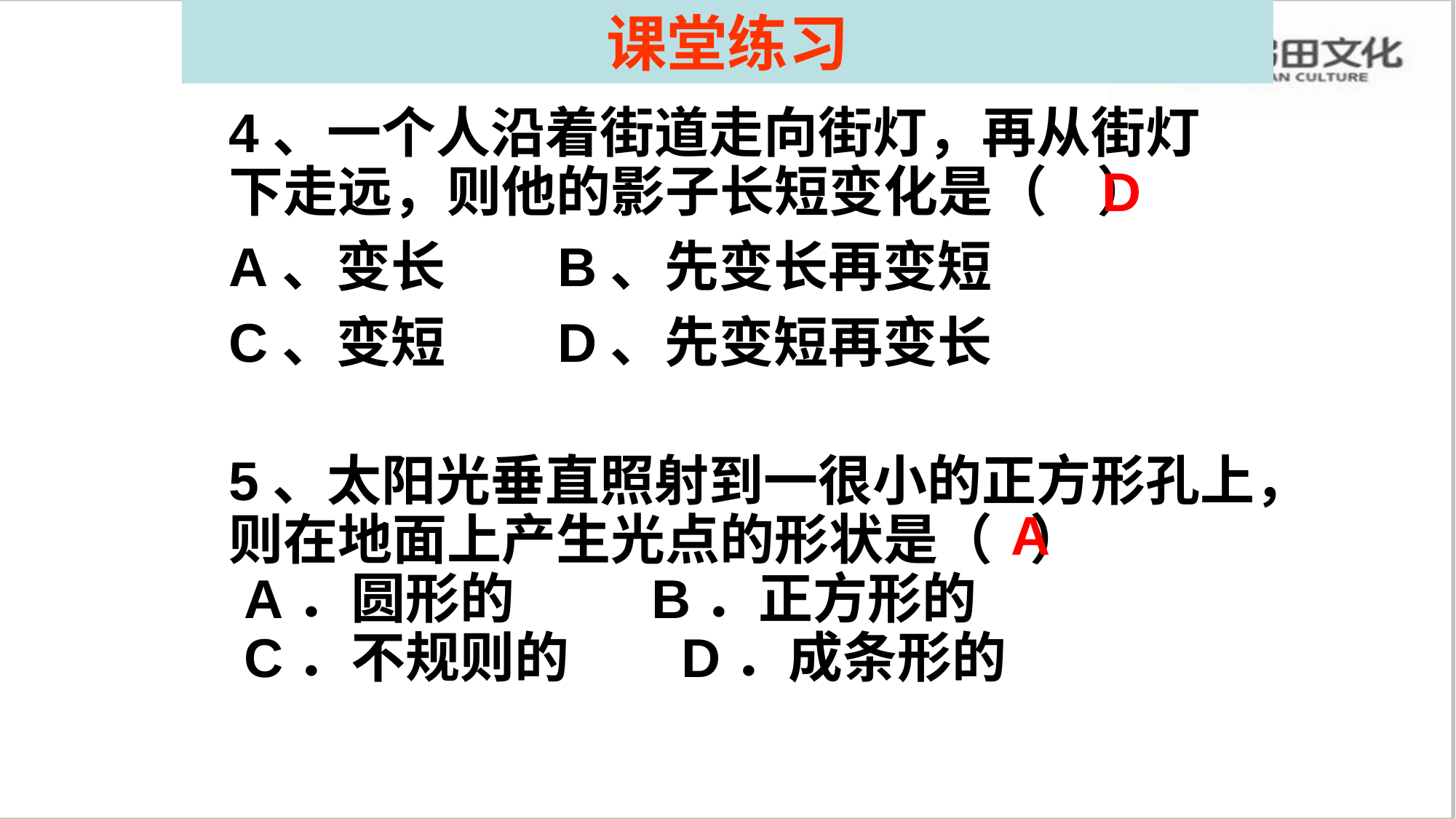

课堂练习
4、一个人沿着街道走向街灯，再从街灯下走远，则他的影子长短变化是（    ）
A、变长        B、先变长再变短
C、变短        D、先变短再变长
D
5、太阳光垂直照射到一很小的正方形孔上，则在地面上产生光点的形状是（   ）
 A．圆形的          B．正方形的
 C．不规则的        D．成条形的
A